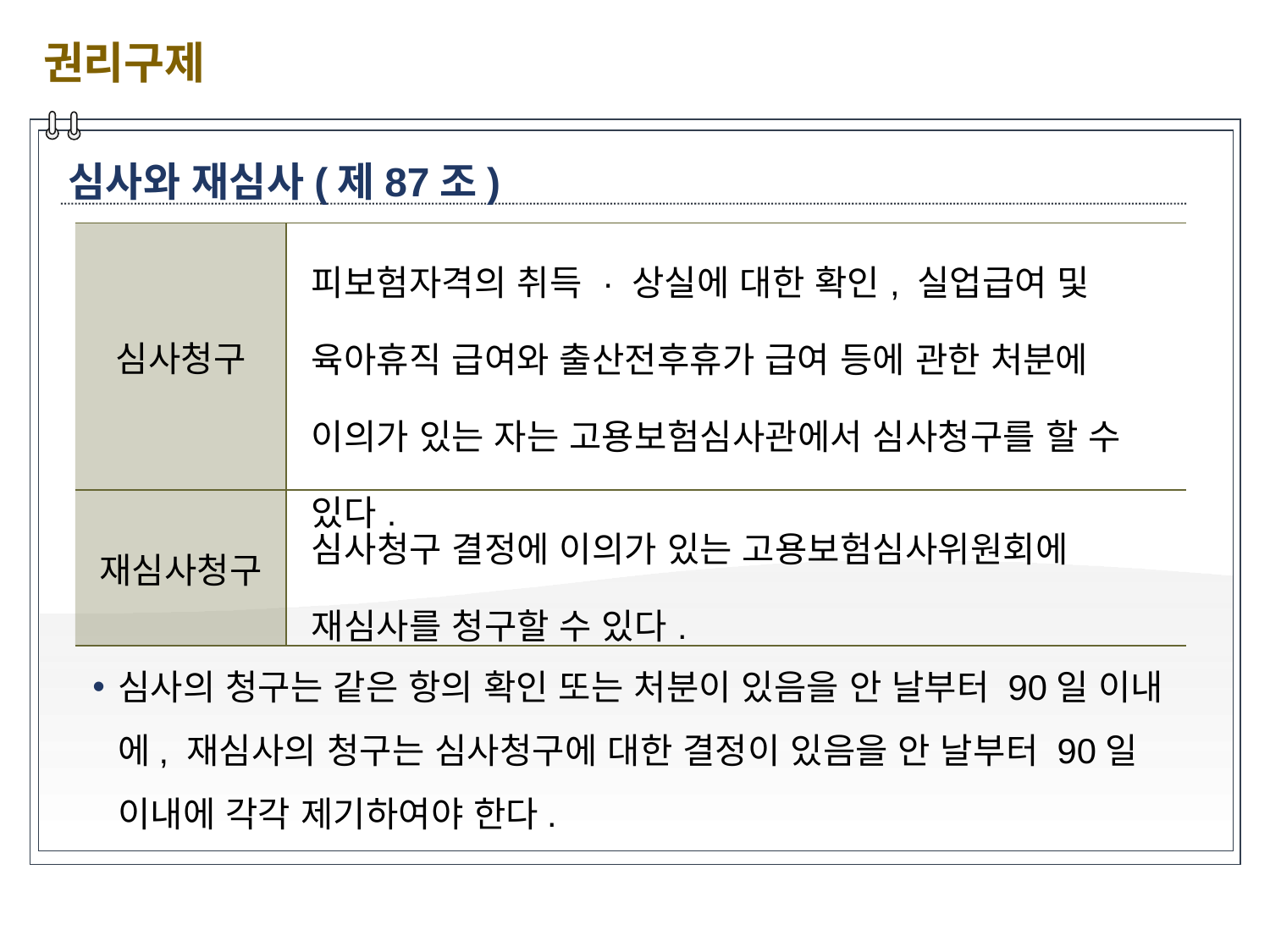

권리구제

심사와 재심사(제87조)

| 심사청구 | 피보험자격의 취득 · 상실에 대한 확인, 실업급여 및 육아휴직 급여와 출산전후휴가 급여 등에 관한 처분에 이의가 있는 자는 고용보험심사관에서 심사청구를 할 수 있다. |
| --- | --- |
| 재심사청구 | 심사청구 결정에 이의가 있는 고용보험심사위원회에 재심사를 청구할 수 있다. |
심사의 청구는 같은 항의 확인 또는 처분이 있음을 안 날부터 90일 이내에, 재심사의 청구는 심사청구에 대한 결정이 있음을 안 날부터 90일 이내에 각각 제기하여야 한다.